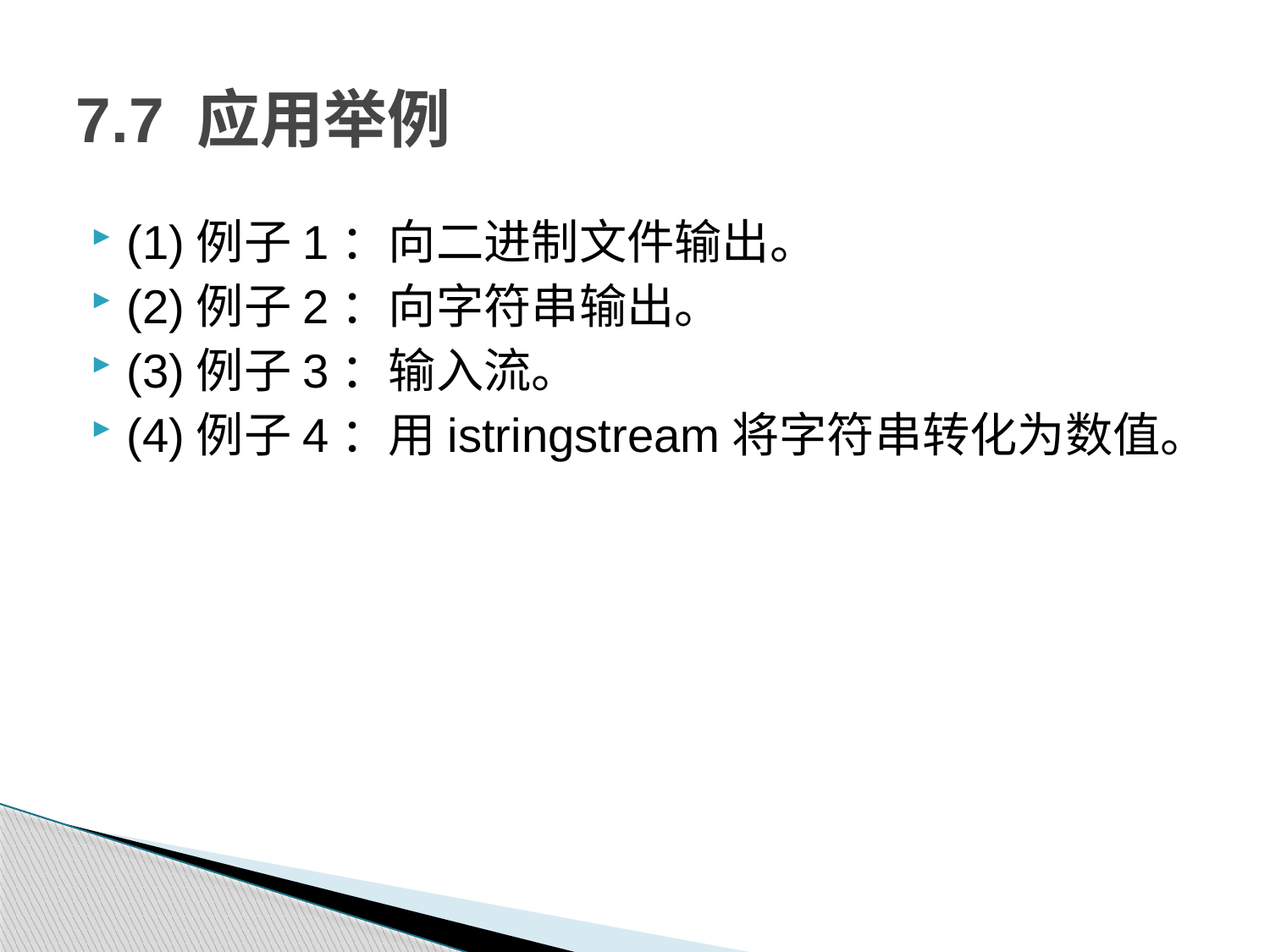

# 7.7 应用举例
(1)例子1：向二进制文件输出。
(2)例子2：向字符串输出。
(3)例子3：输入流。
(4)例子4：用istringstream将字符串转化为数值。